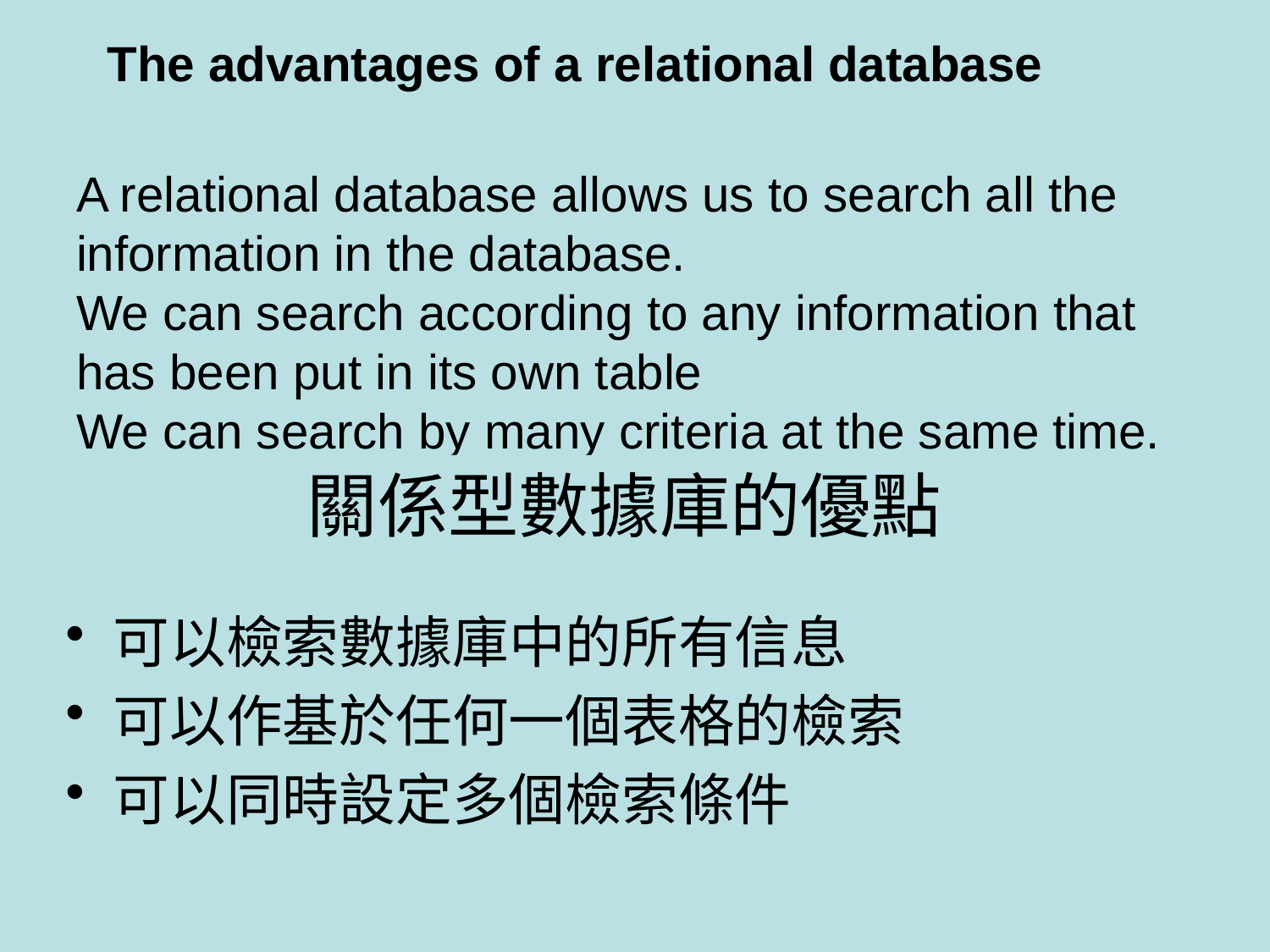

The advantages of a relational database
A relational database allows us to search all the information in the database.
We can search according to any information that has been put in its own table
We can search by many criteria at the same time.
關係型數據庫的優點

可以檢索數據庫中的所有信息
可以作基於任何一個表格的檢索
可以同時設定多個檢索條件